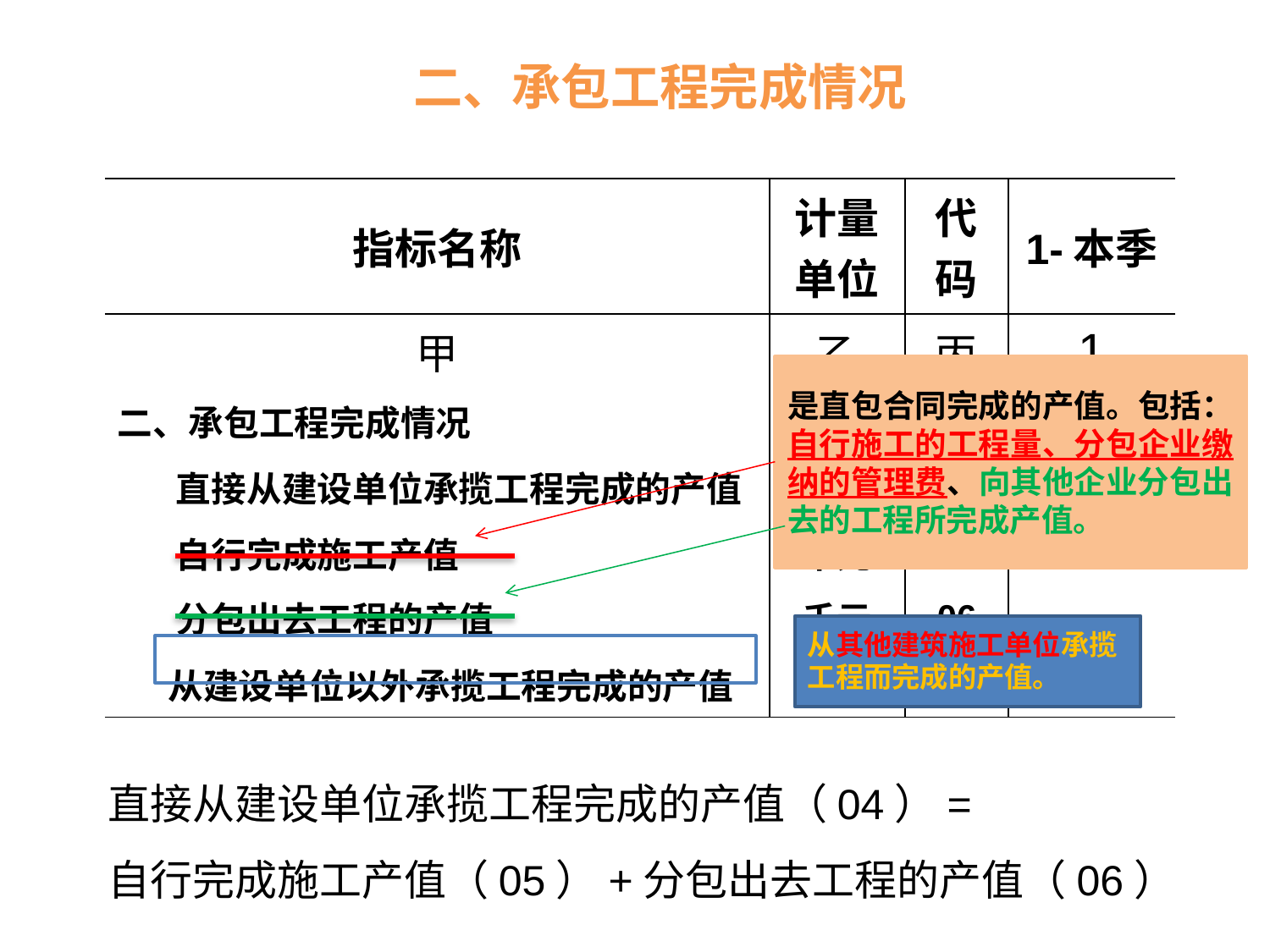

二、承包工程完成情况
| 指标名称 | 计量单位 | 代码 | 1-本季 |
| --- | --- | --- | --- |
| 甲 | 乙 | 丙 | 1 |
| 二、承包工程完成情况 |  |  |  |
| 直接从建设单位承揽工程完成的产值 | 千元 | 04 |  |
| 自行完成施工产值 | 千元 | 05 |  |
| 分包出去工程的产值 | 千元 | 06 |  |
| 从建设单位以外承揽工程完成的产值 | 千元 | 07 |  |
是直包合同完成的产值。包括：自行施工的工程量、分包企业缴纳的管理费、向其他企业分包出去的工程所完成产值。
从其他建筑施工单位承揽工程而完成的产值。

直接从建设单位承揽工程完成的产值（04）=
自行完成施工产值（05）+分包出去工程的产值（06）